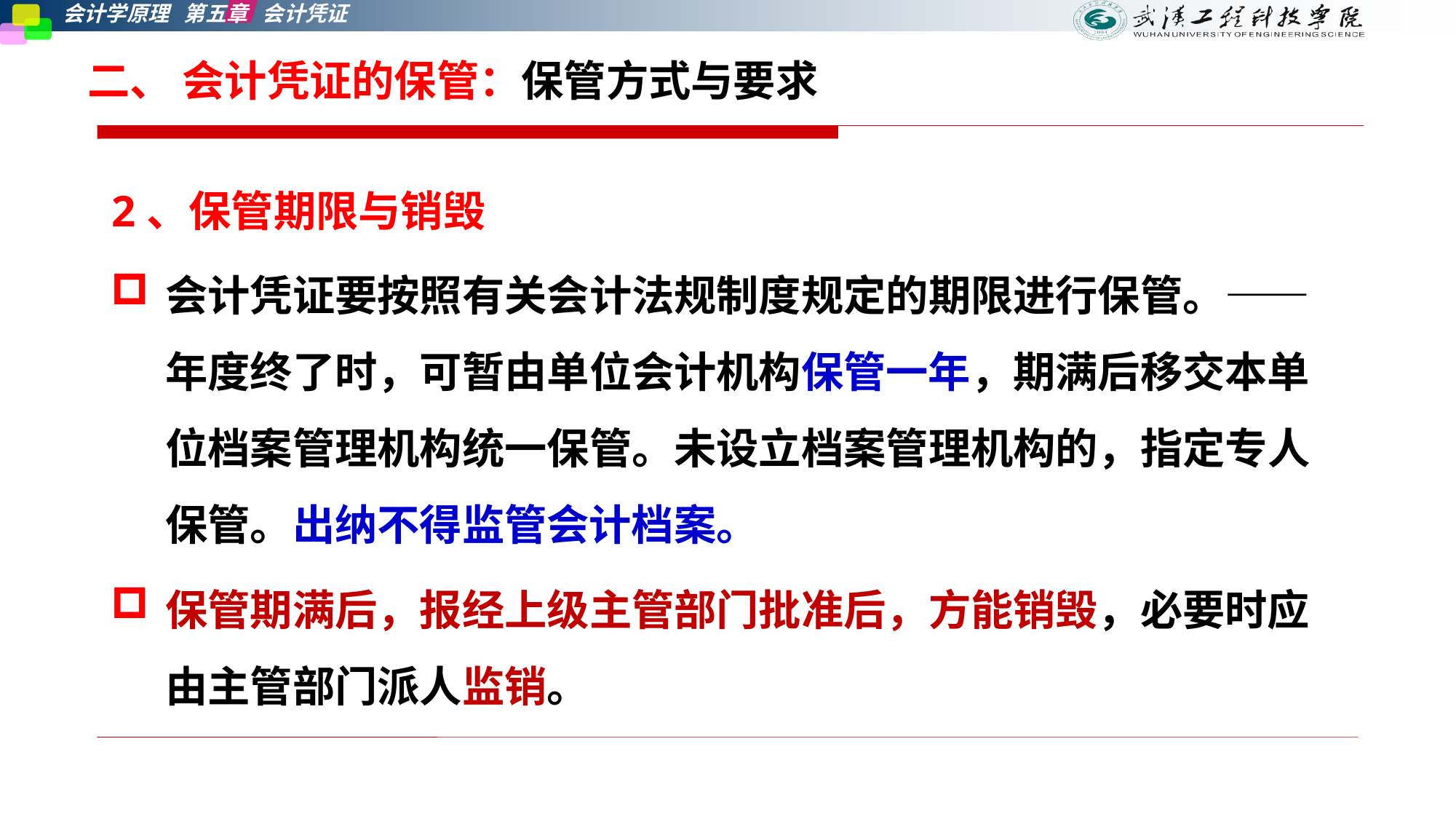

二、 会计凭证的保管：保管方式与要求
2、保管期限与销毁
会计凭证要按照有关会计法规制度规定的期限进行保管。——年度终了时，可暂由单位会计机构保管一年，期满后移交本单位档案管理机构统一保管。未设立档案管理机构的，指定专人保管。出纳不得监管会计档案。
保管期满后，报经上级主管部门批准后，方能销毁，必要时应由主管部门派人监销。